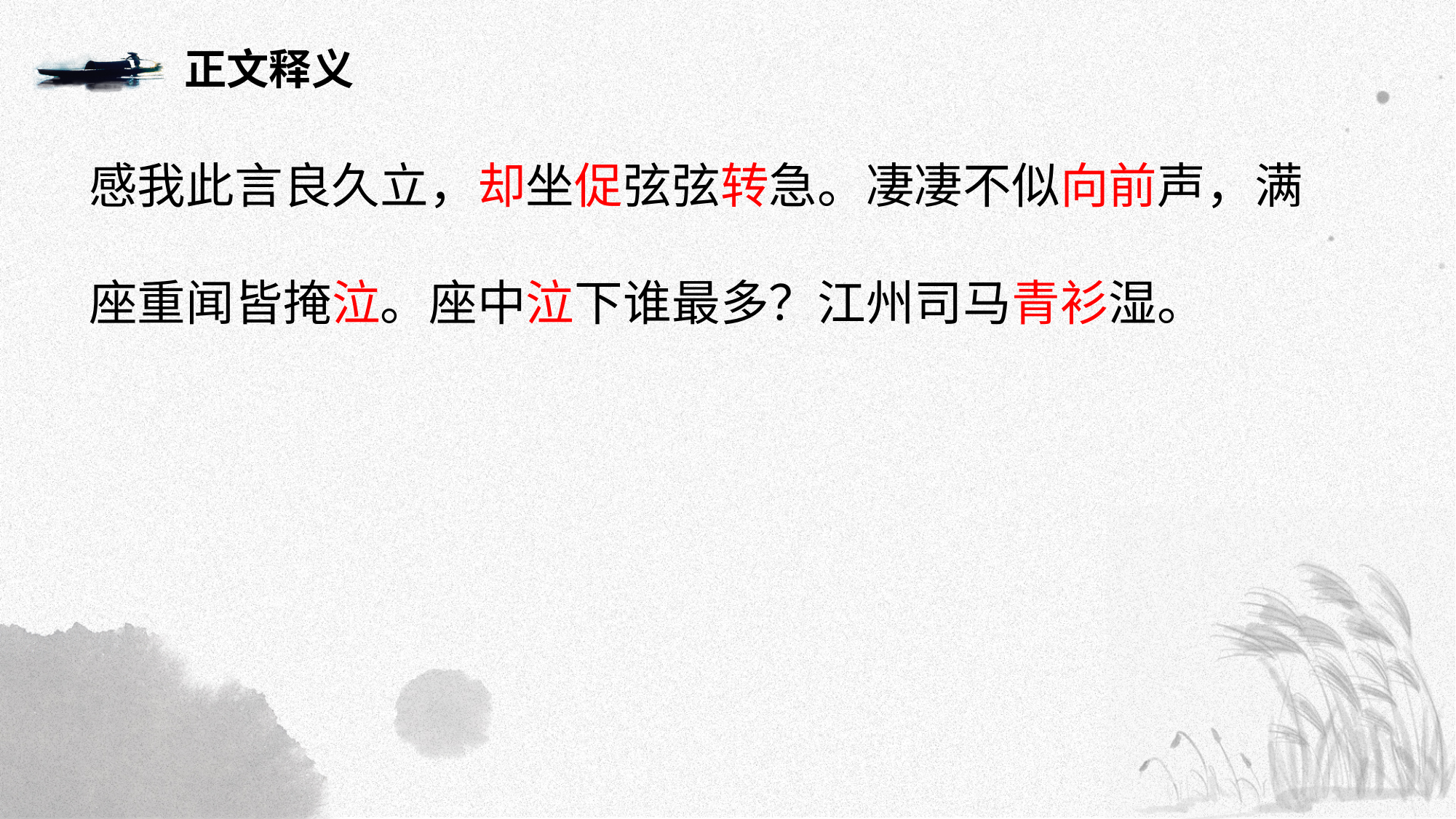

正文释义
感我此言良久立，却坐促弦弦转急。凄凄不似向前声，满座重闻皆掩泣。座中泣下谁最多？江州司马青衫湿。